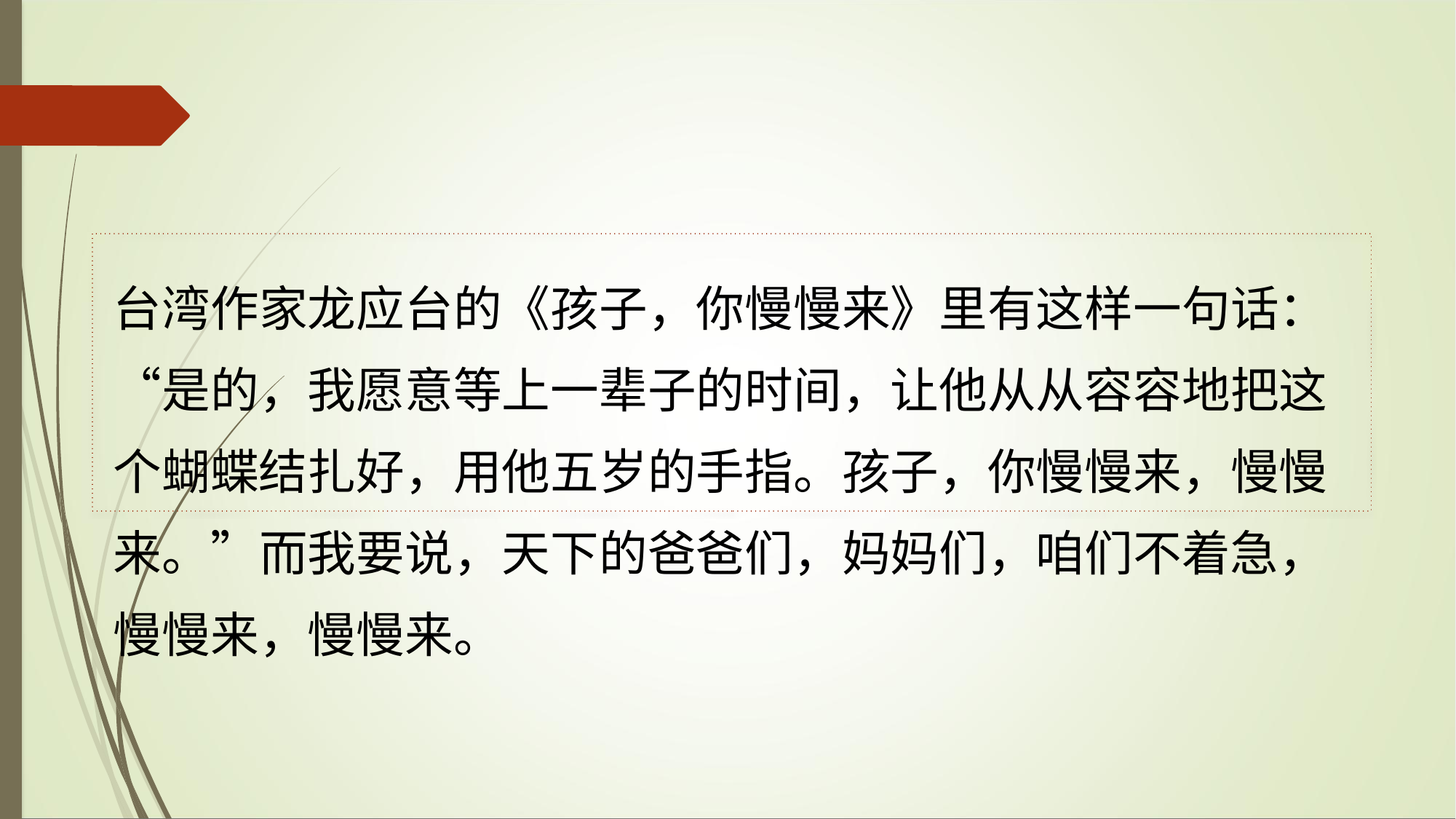

台湾作家龙应台的《孩子，你慢慢来》里有这样一句话：“是的，我愿意等上一辈子的时间，让他从从容容地把这个蝴蝶结扎好，用他五岁的手指。孩子，你慢慢来，慢慢来。”而我要说，天下的爸爸们，妈妈们，咱们不着急，慢慢来，慢慢来。